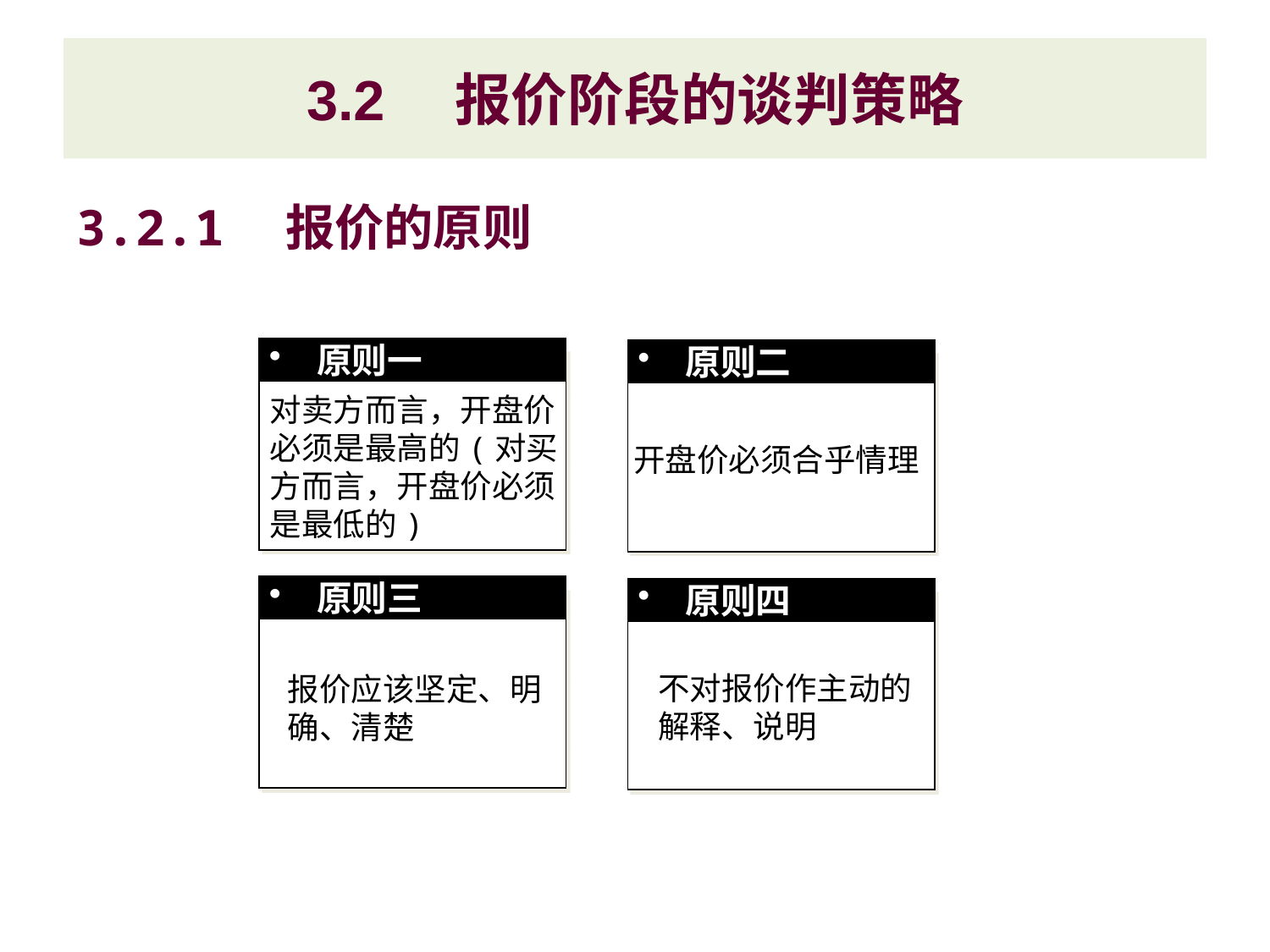

# 3.2　报价阶段的谈判策略
3.2.1　报价的原则

原则一

原则二

对卖方而言，开盘价必须是最高的(对买方而言，开盘价必须是最低的)
开盘价必须合乎情理

原则三

原则四

不对报价作主动的解释、说明
报价应该坚定、明确、清楚